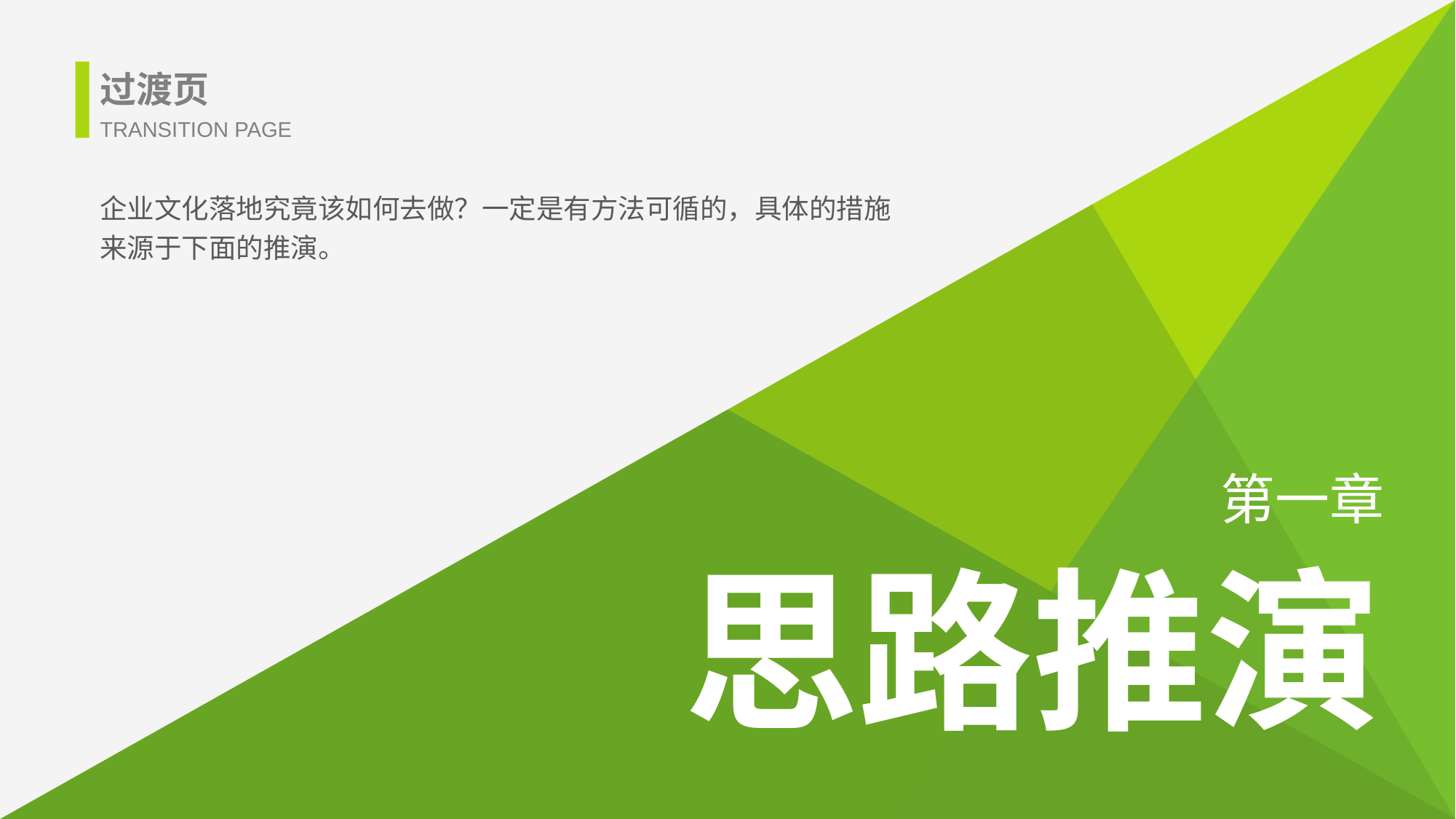

企业文化落地究竟该如何去做？一定是有方法可循的，具体的措施来源于下面的推演。
第一章
思路推演